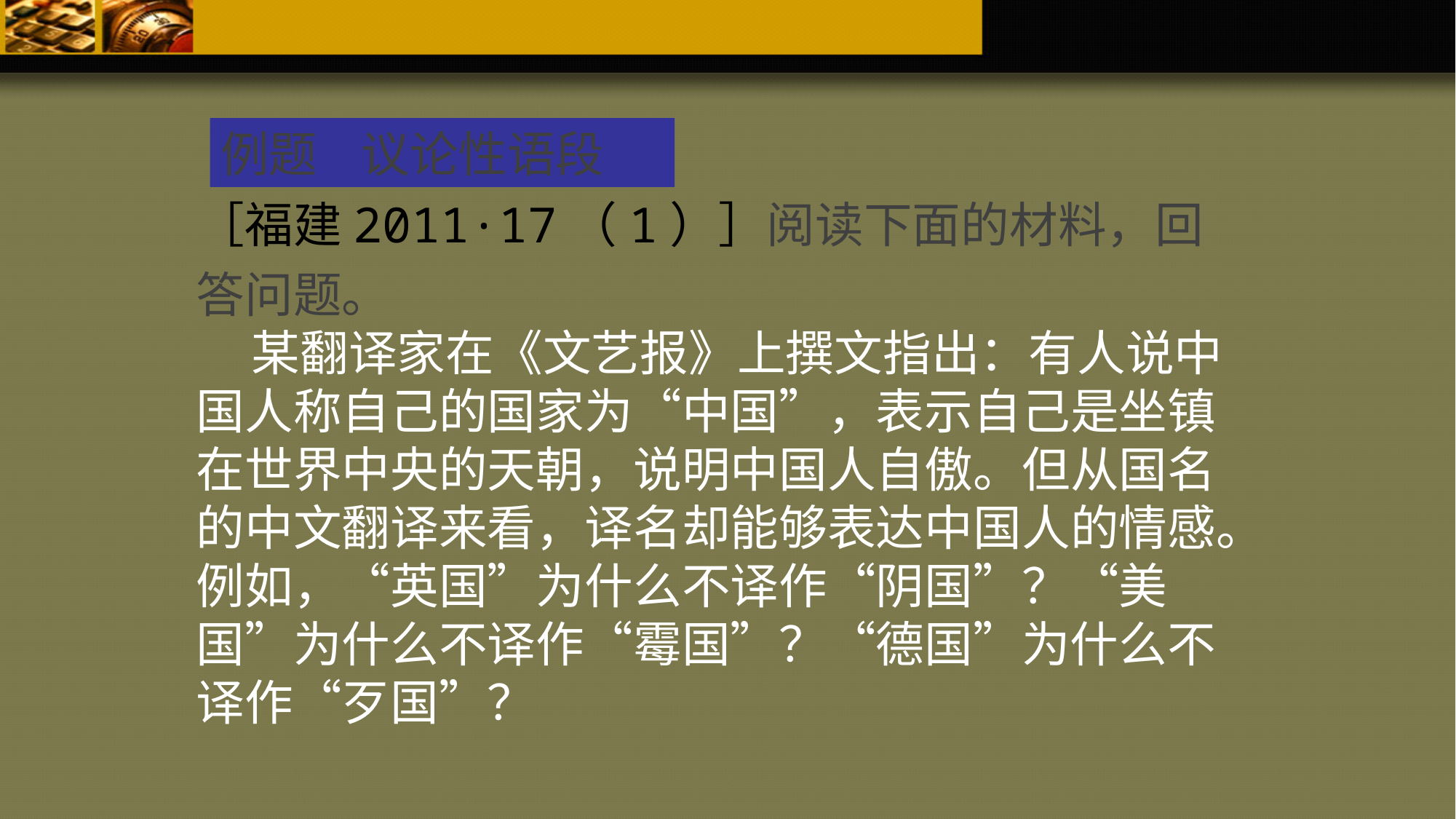

例题    议论性语段
［福建2011·17（1）］阅读下面的材料，回答问题。
    某翻译家在《文艺报》上撰文指出：有人说中国人称自己的国家为“中国”，表示自己是坐镇在世界中央的天朝，说明中国人自傲。但从国名的中文翻译来看，译名却能够表达中国人的情感。例如，“英国”为什么不译作“阴国”？“美国”为什么不译作“霉国”？“德国”为什么不译作“歹国”？